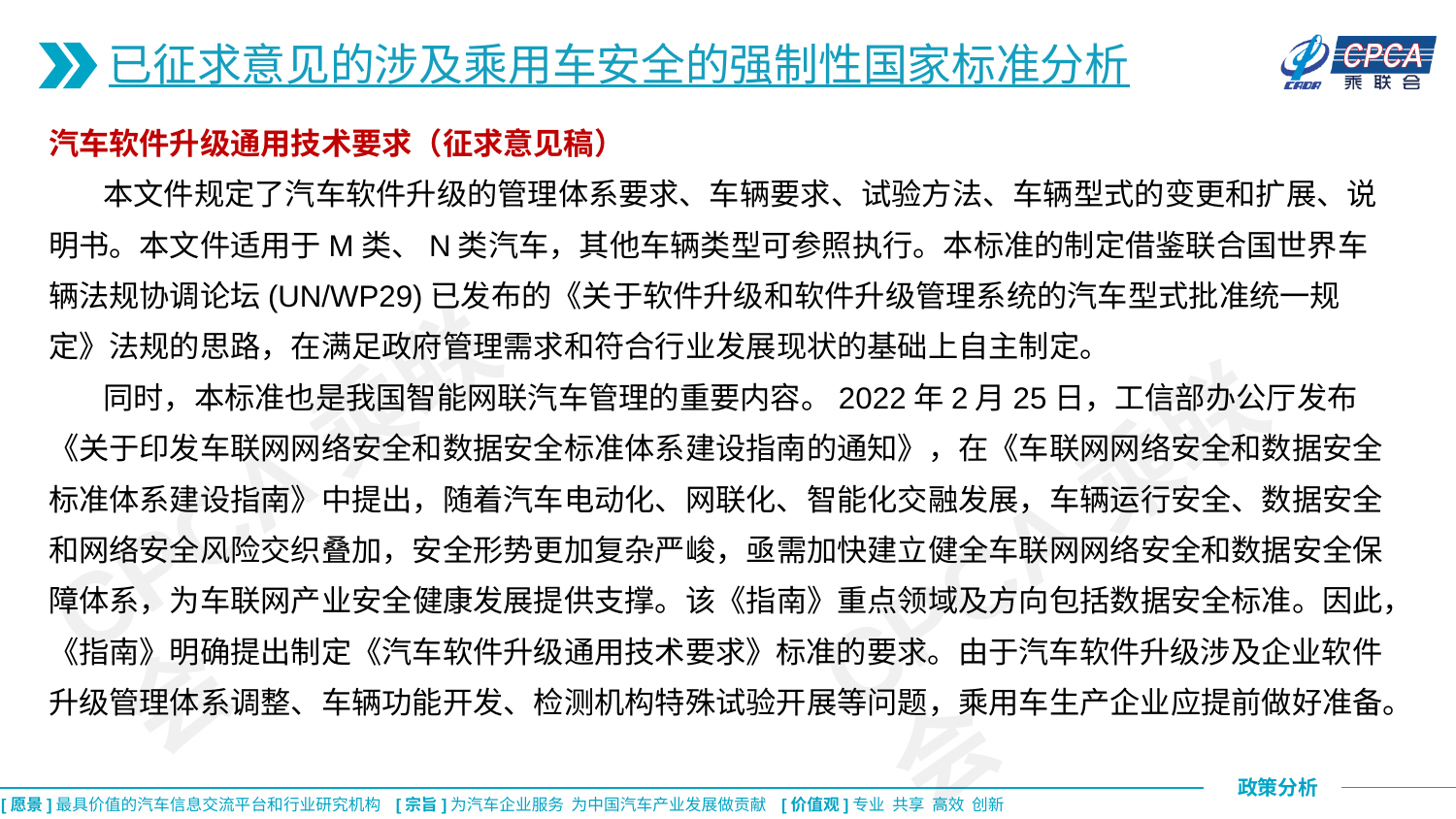

已征求意见的涉及乘用车安全的强制性国家标准分析
汽车软件升级通用技术要求（征求意见稿）
       本文件规定了汽车软件升级的管理体系要求、车辆要求、试验方法、车辆型式的变更和扩展、说明书。本文件适用于M类、N类汽车，其他车辆类型可参照执行。本标准的制定借鉴联合国世界车辆法规协调论坛(UN/WP29)已发布的《关于软件升级和软件升级管理系统的汽车型式批准统一规定》法规的思路，在满足政府管理需求和符合行业发展现状的基础上自主制定。
       同时，本标准也是我国智能网联汽车管理的重要内容。2022年2月25日，工信部办公厅发布《关于印发车联网网络安全和数据安全标准体系建设指南的通知》，在《车联网网络安全和数据安全标准体系建设指南》中提出，随着汽车电动化、网联化、智能化交融发展，车辆运行安全、数据安全和网络安全风险交织叠加，安全形势更加复杂严峻，亟需加快建立健全车联网网络安全和数据安全保障体系，为车联网产业安全健康发展提供支撑。该《指南》重点领域及方向包括数据安全标准。因此，《指南》明确提出制定《汽车软件升级通用技术要求》标准的要求。由于汽车软件升级涉及企业软件升级管理体系调整、车辆功能开发、检测机构特殊试验开展等问题，乘用车生产企业应提前做好准备。
CPCA乘联会
CPCA乘联会